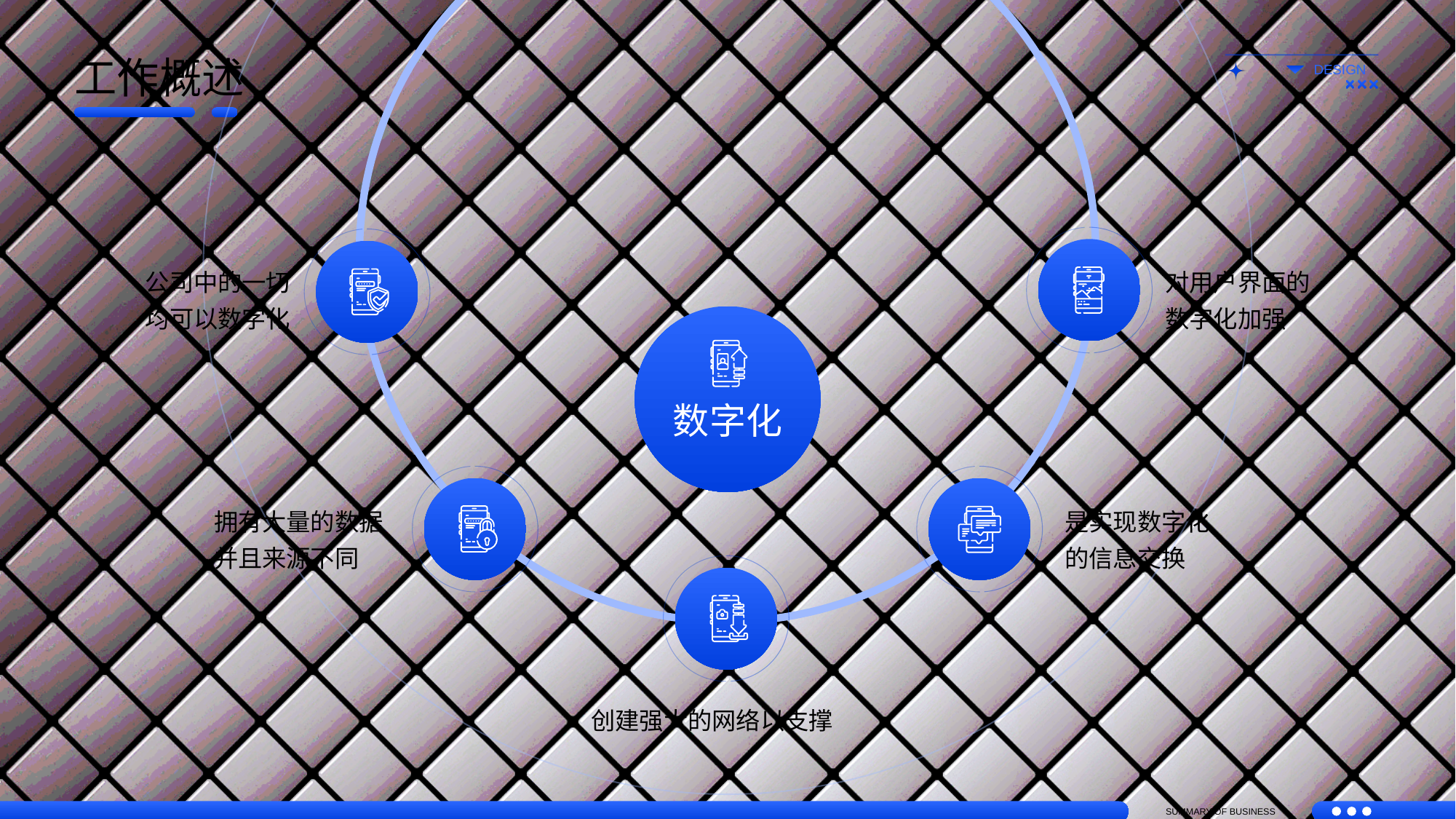

工作概述

公司中的一切
均可以数字化
对用户界面的数字化加强

数字化

拥有大量的数据
并且来源不同
是实现数字化
的信息交换

创建强大的网络以支撑